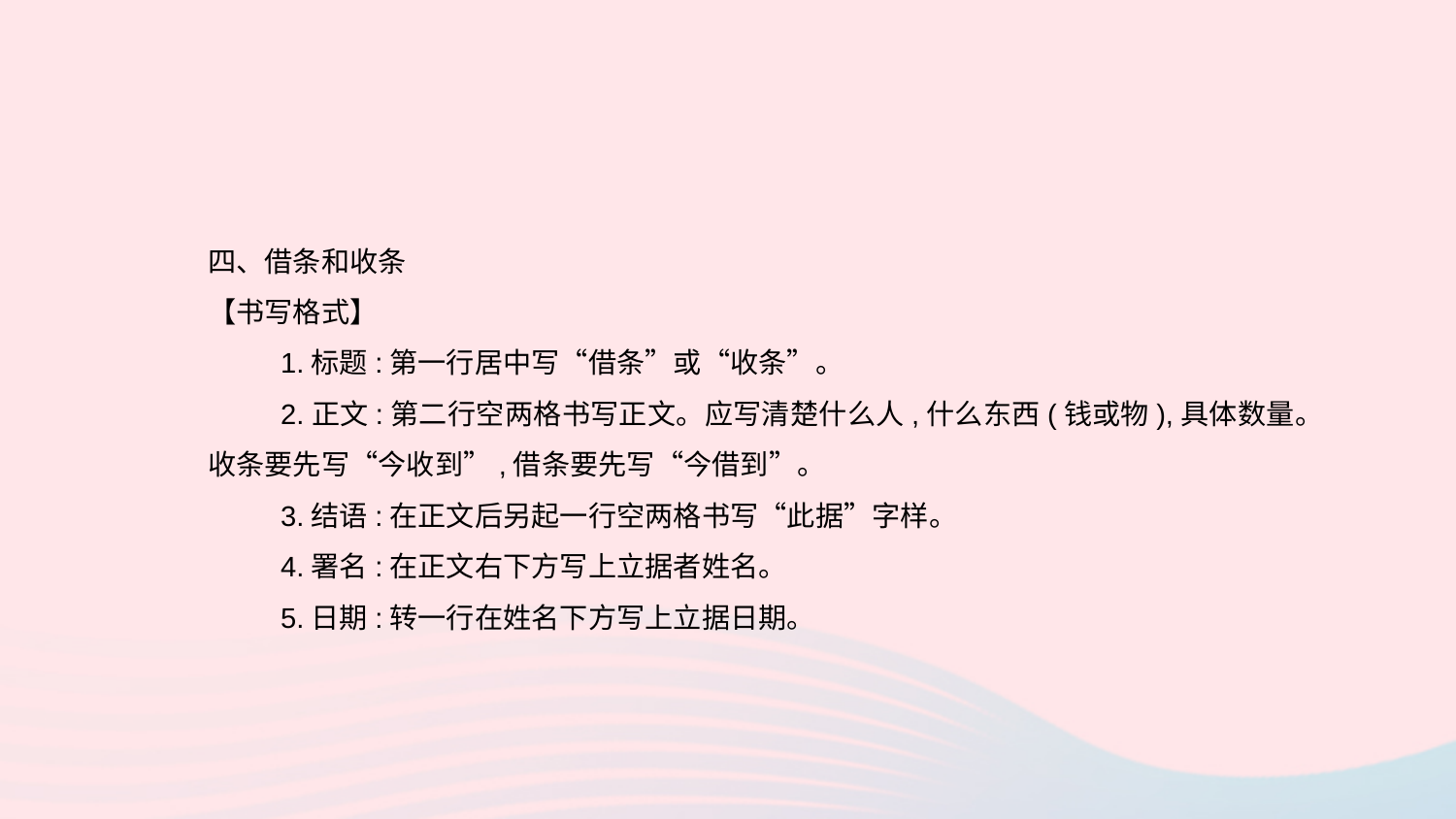

四、借条和收条
【书写格式】
1.标题:第一行居中写“借条”或“收条”。
2.正文:第二行空两格书写正文。应写清楚什么人,什么东西(钱或物),具体数量。收条要先写“今收到”,借条要先写“今借到”。
3.结语:在正文后另起一行空两格书写“此据”字样。
4.署名:在正文右下方写上立据者姓名。
5.日期:转一行在姓名下方写上立据日期。